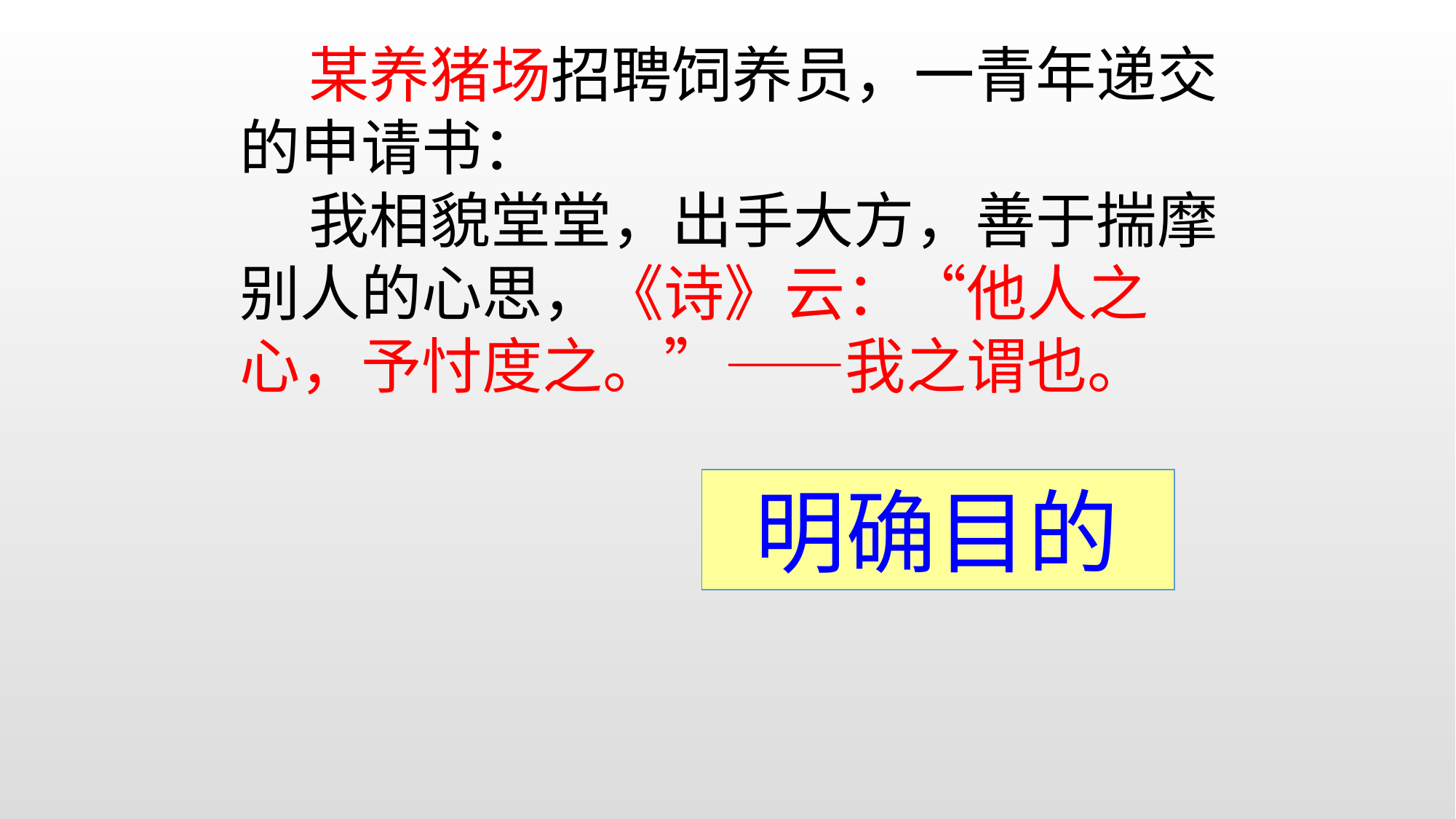

某养猪场招聘饲养员，一青年递交的申请书：
    我相貌堂堂，出手大方，善于揣摩别人的心思，《诗》云：“他人之心，予忖度之。”——我之谓也。
 明确目的